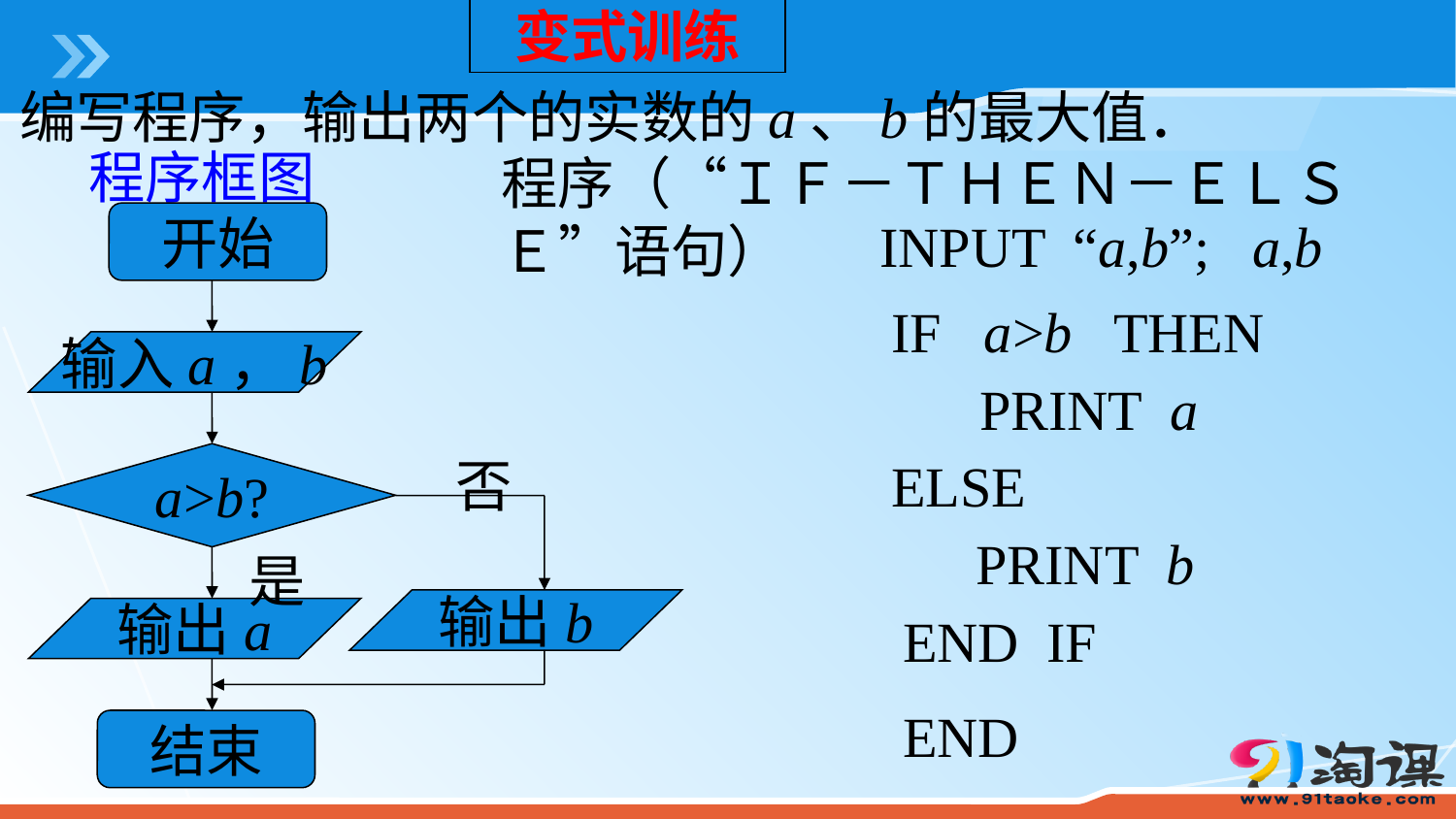

变式训练
编写程序，输出两个的实数的a、b的最大值．
程序框图
程序（“ＩＦ－ＴＨＥＮ－ＥＬＳＥ”语句）
开始
INPUT  “a,b”;   a,b

IF   a>b   THEN
输入a，b
   PRINT  a

a>b?
否
ELSE

      PRINT  b
是

输出b
输出a
END  IF

END
结束